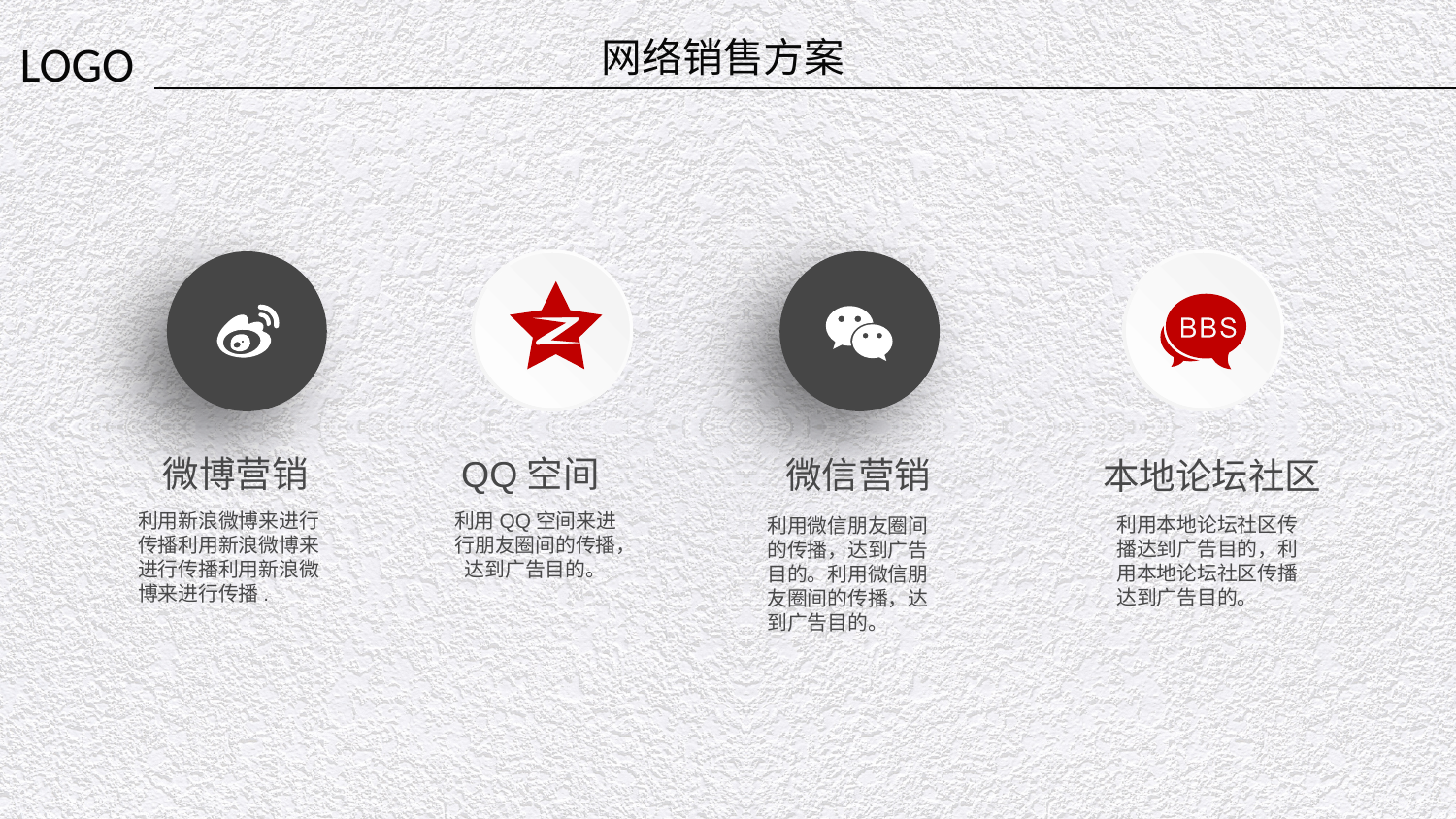

网络销售方案

QQ空间
微博营销
微信营销
本地论坛社区
利用新浪微博来进行传播利用新浪微博来进行传播利用新浪微博来进行传播.
利用QQ空间来进行朋友圈间的传播，达到广告目的。
利用本地论坛社区传播达到广告目的，利用本地论坛社区传播达到广告目的。

利用微信朋友圈间的传播，达到广告目的。利用微信朋友圈间的传播，达到广告目的。
延时文字，不要可以删除